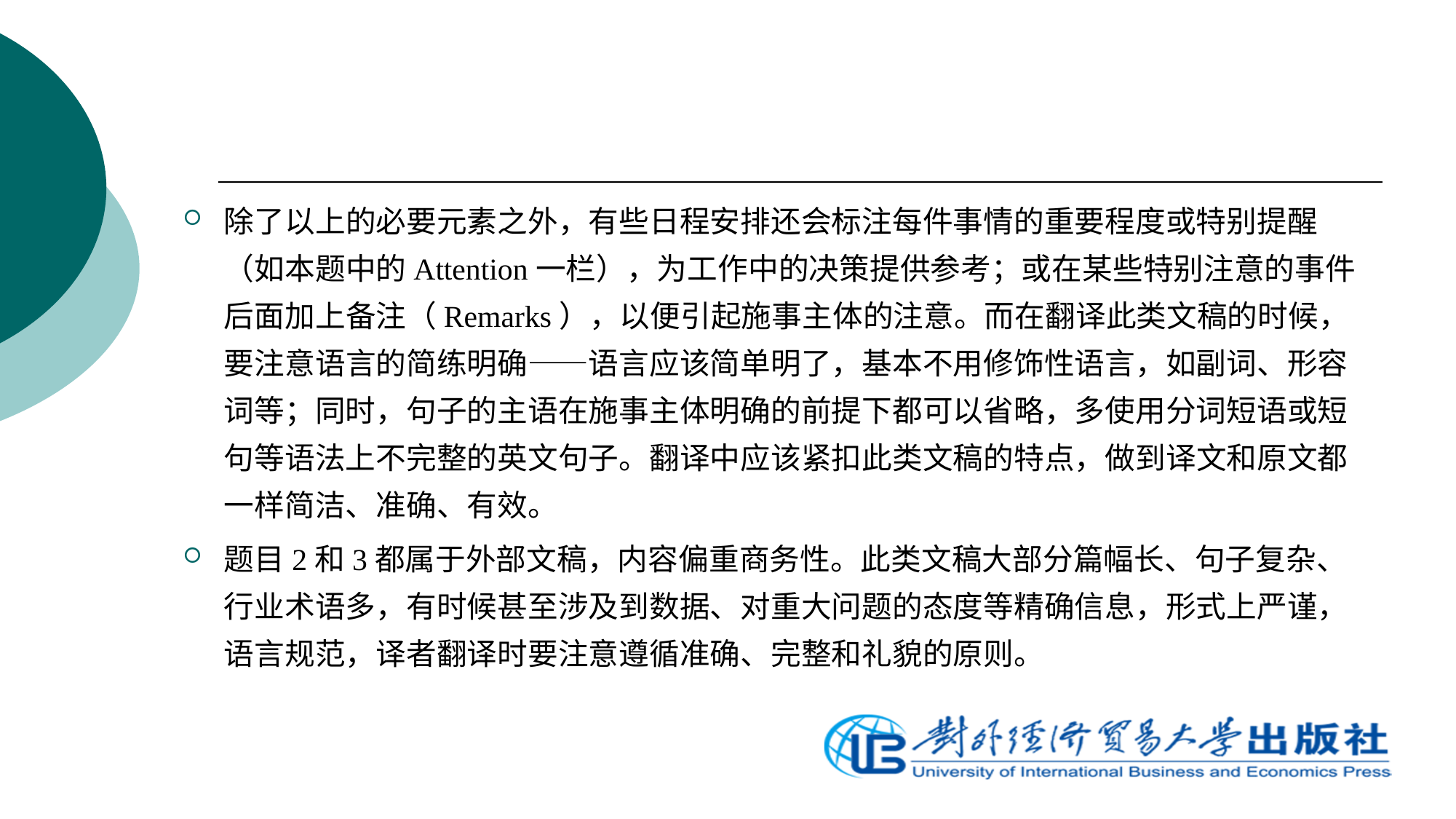

#
除了以上的必要元素之外，有些日程安排还会标注每件事情的重要程度或特别提醒（如本题中的Attention一栏），为工作中的决策提供参考；或在某些特别注意的事件后面加上备注（Remarks），以便引起施事主体的注意。而在翻译此类文稿的时候，要注意语言的简练明确——语言应该简单明了，基本不用修饰性语言，如副词、形容词等；同时，句子的主语在施事主体明确的前提下都可以省略，多使用分词短语或短句等语法上不完整的英文句子。翻译中应该紧扣此类文稿的特点，做到译文和原文都一样简洁、准确、有效。
题目2和3都属于外部文稿，内容偏重商务性。此类文稿大部分篇幅长、句子复杂、行业术语多，有时候甚至涉及到数据、对重大问题的态度等精确信息，形式上严谨，语言规范，译者翻译时要注意遵循准确、完整和礼貌的原则。